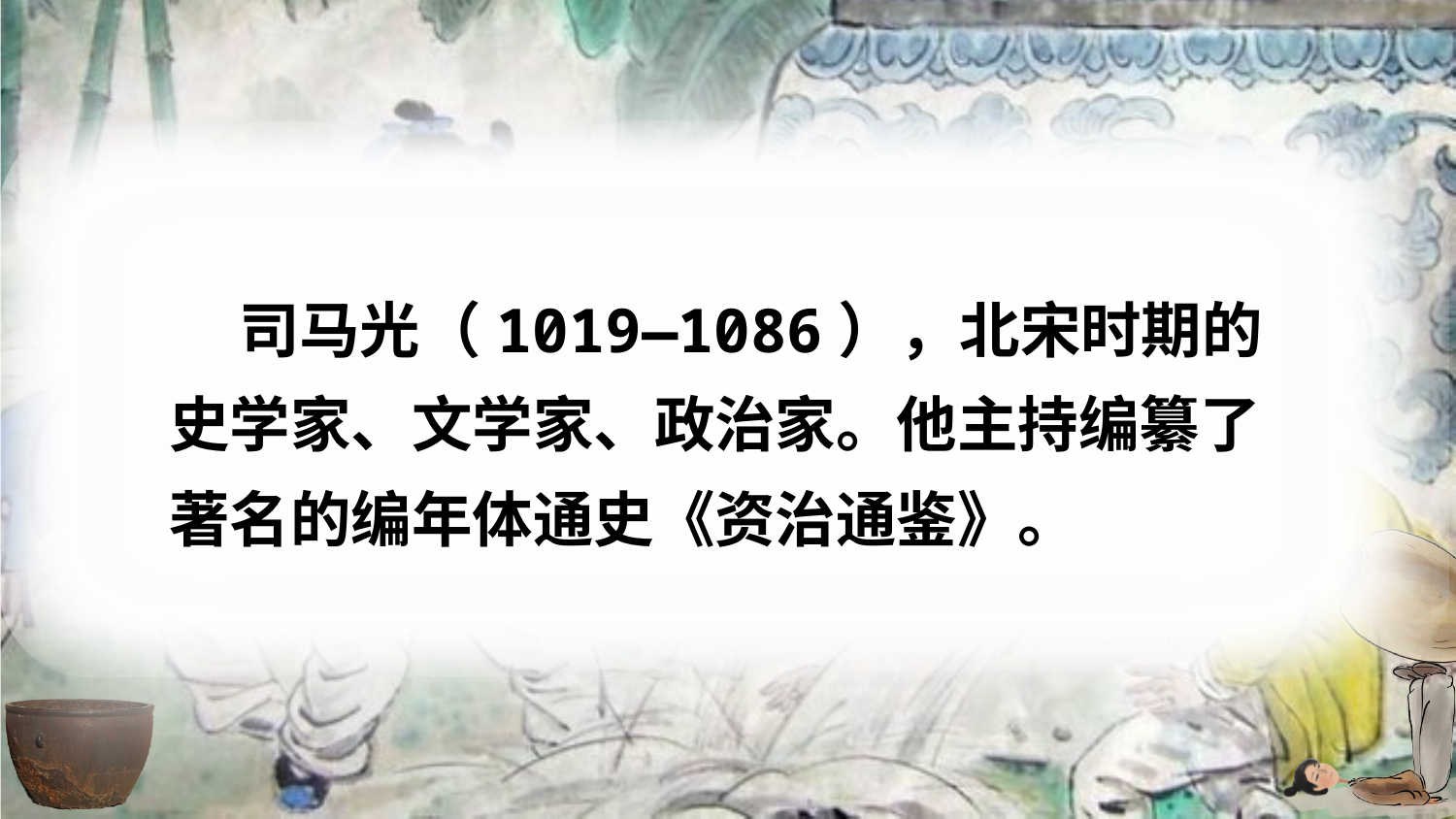

司马光（1019—1086），北宋时期的史学家、文学家、政治家。他主持编纂了著名的编年体通史《资治通鉴》。